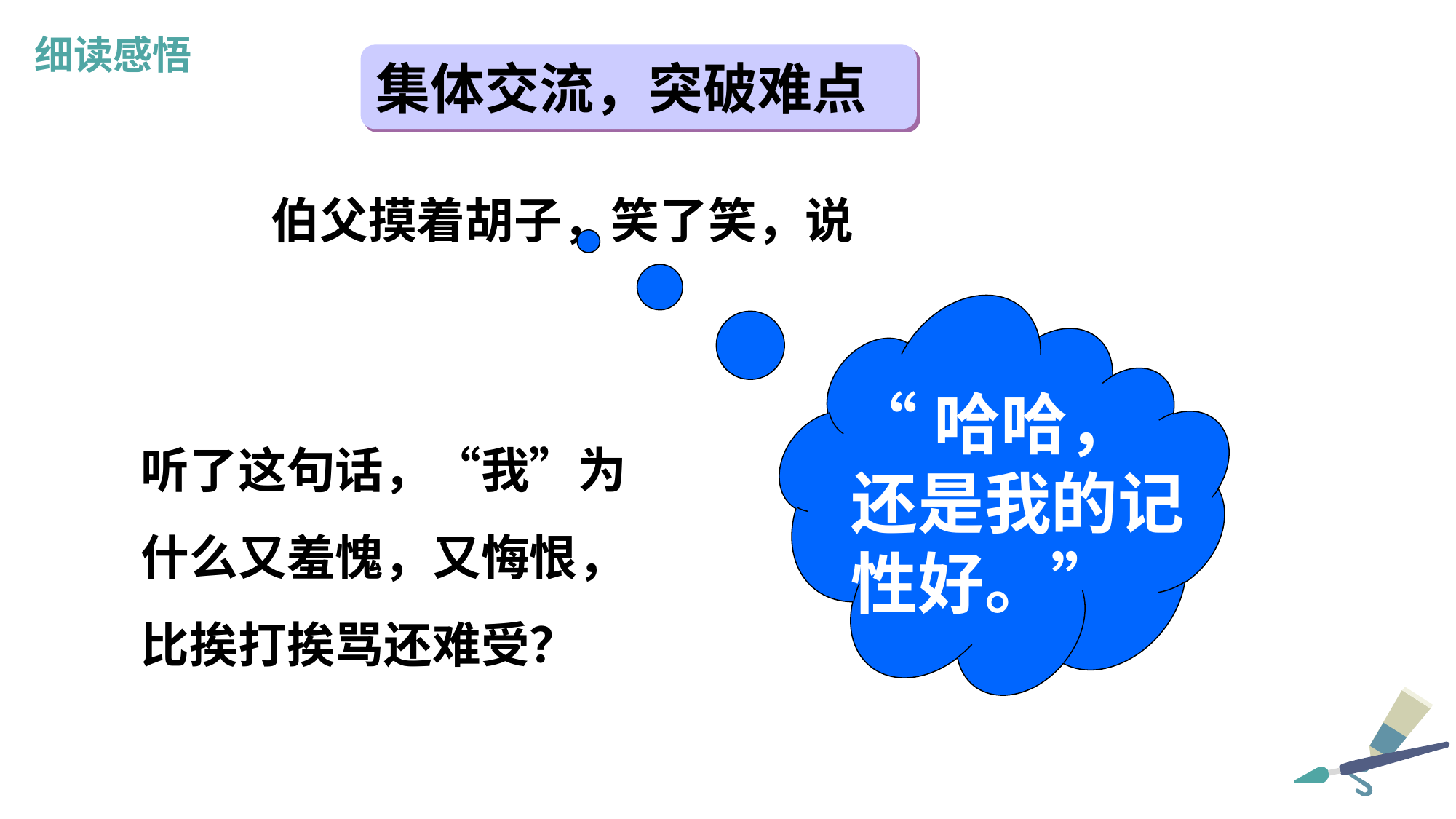

细读感悟
集体交流，突破难点

 伯父摸着胡子，笑了笑，说

“哈哈，还是我的记性好。”
听了这句话，“我”为什么又羞愧，又悔恨，
比挨打挨骂还难受？